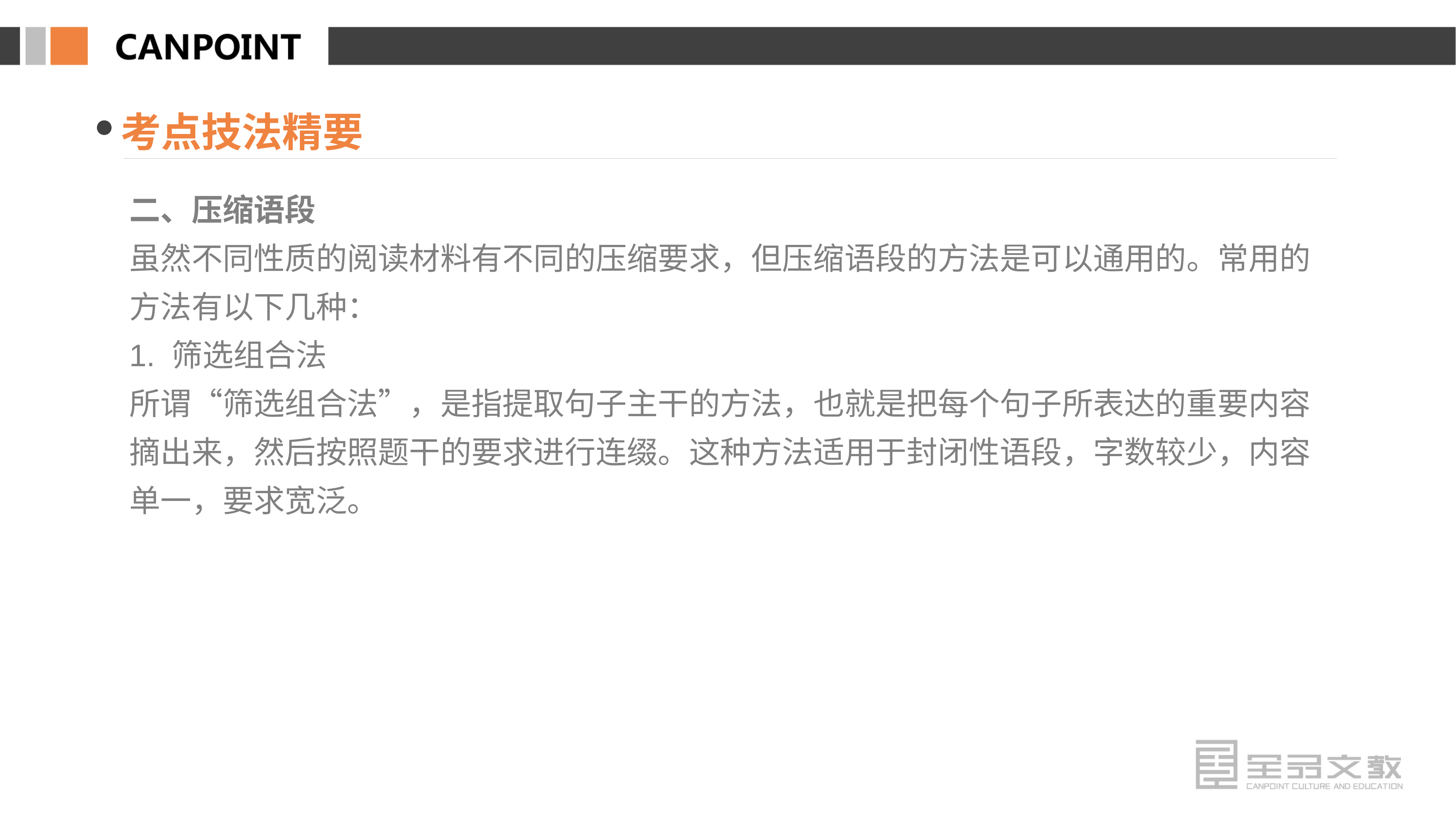

考点技法精要

二、压缩语段
虽然不同性质的阅读材料有不同的压缩要求，但压缩语段的方法是可以通用的。常用的方法有以下几种：
1. 筛选组合法
所谓“筛选组合法”，是指提取句子主干的方法，也就是把每个句子所表达的重要内容摘出来，然后按照题干的要求进行连缀。这种方法适用于封闭性语段，字数较少，内容单一，要求宽泛。